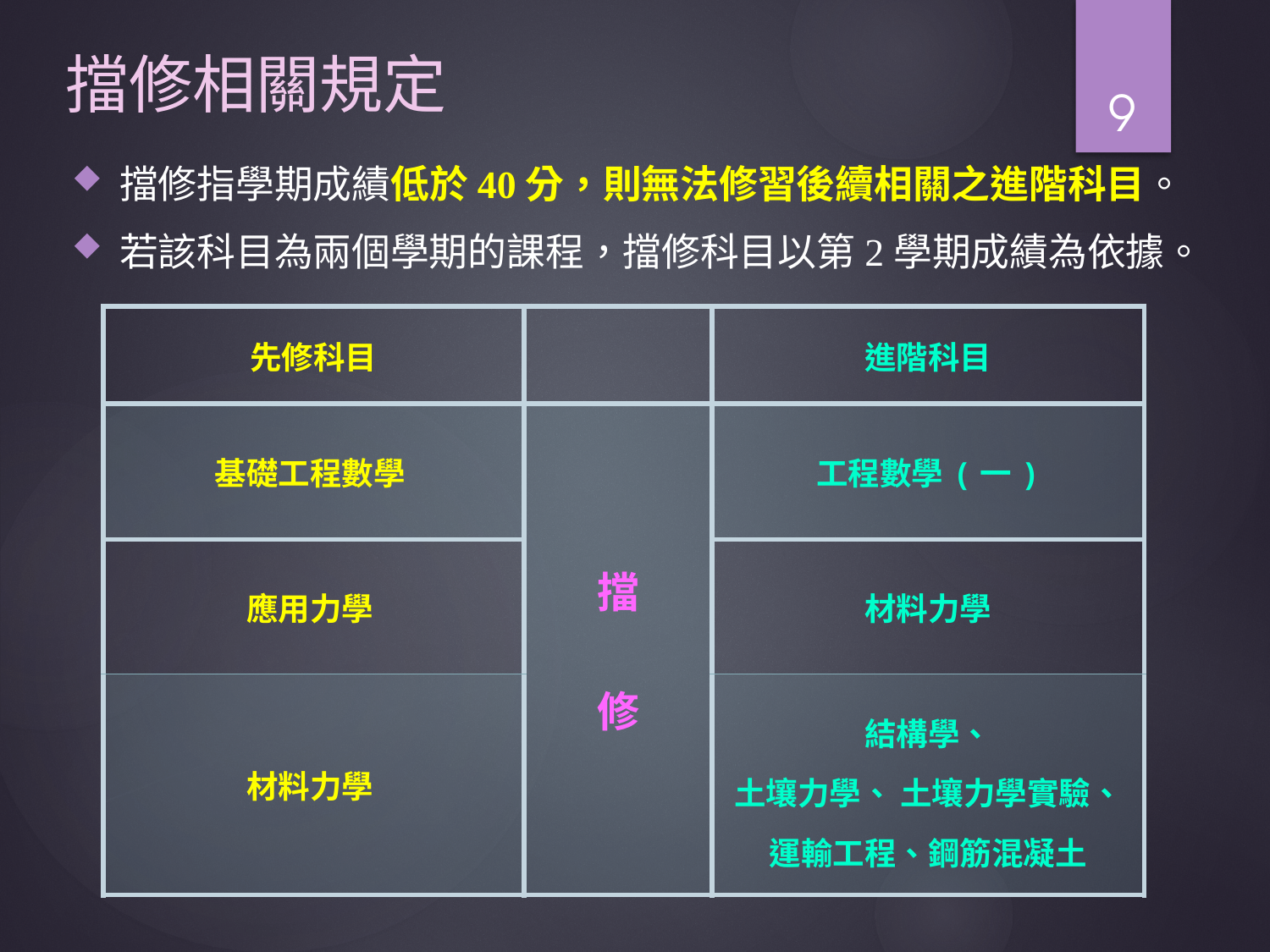

# 擋修相關規定
9
擋修指學期成績低於40分，則無法修習後續相關之進階科目。
若該科目為兩個學期的課程，擋修科目以第2學期成績為依據。

| 先修科目 |  | 進階科目 |
| --- | --- | --- |
| 基礎工程數學 | 擋 修 | 工程數學(一) |
| 應用力學 |  | 材料力學 |
| 材料力學 |  | 結構學、 土壤力學、 土壤力學實驗、 運輸工程、鋼筋混凝土 |